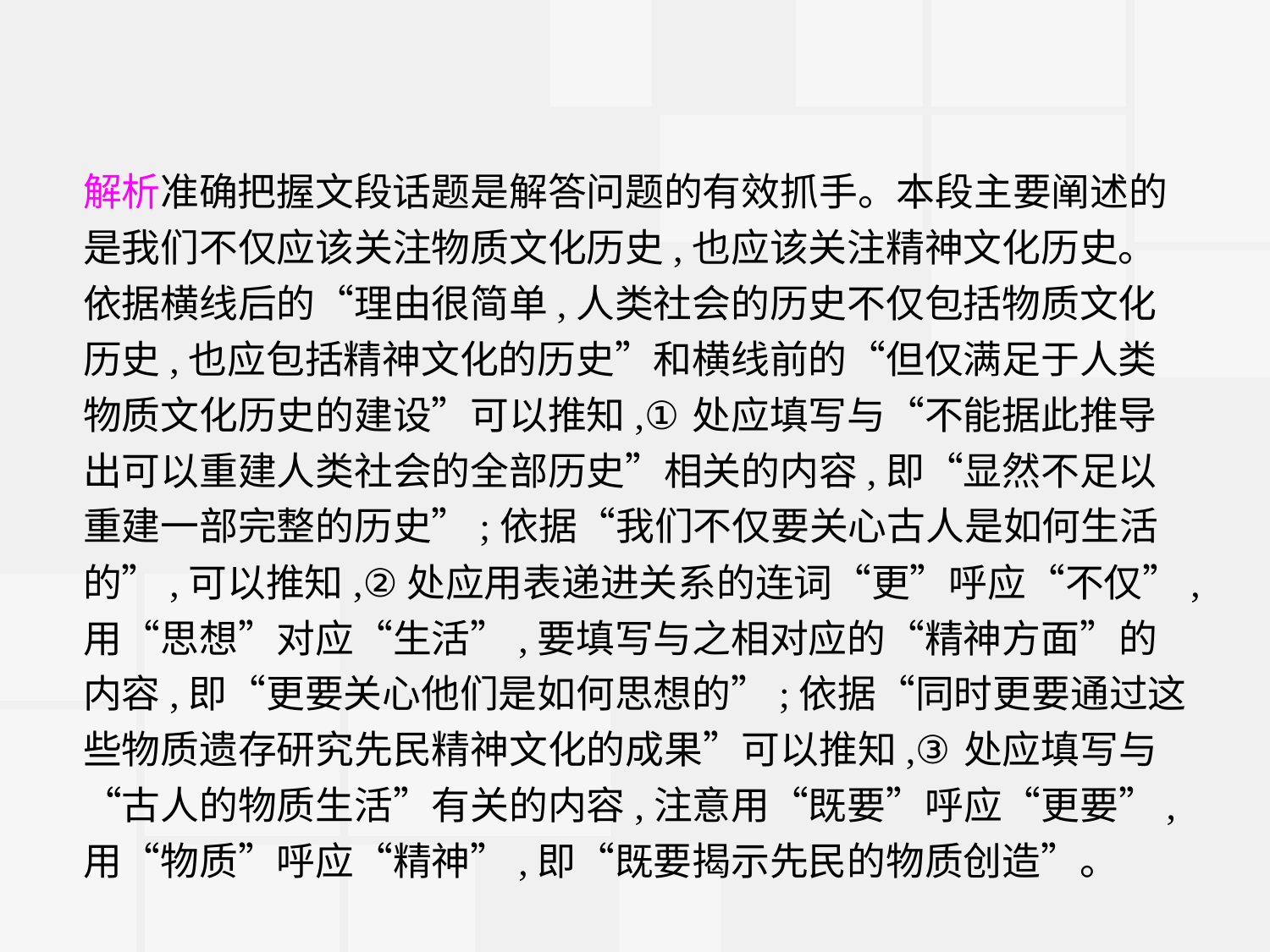

解析准确把握文段话题是解答问题的有效抓手。本段主要阐述的是我们不仅应该关注物质文化历史,也应该关注精神文化历史。依据横线后的“理由很简单,人类社会的历史不仅包括物质文化历史,也应包括精神文化的历史”和横线前的“但仅满足于人类物质文化历史的建设”可以推知,①处应填写与“不能据此推导出可以重建人类社会的全部历史”相关的内容,即“显然不足以重建一部完整的历史”;依据“我们不仅要关心古人是如何生活的”,可以推知,②处应用表递进关系的连词“更”呼应“不仅”,用“思想”对应“生活”,要填写与之相对应的“精神方面”的内容,即“更要关心他们是如何思想的”;依据“同时更要通过这些物质遗存研究先民精神文化的成果”可以推知,③处应填写与“古人的物质生活”有关的内容,注意用“既要”呼应“更要”,用“物质”呼应“精神”,即“既要揭示先民的物质创造”。